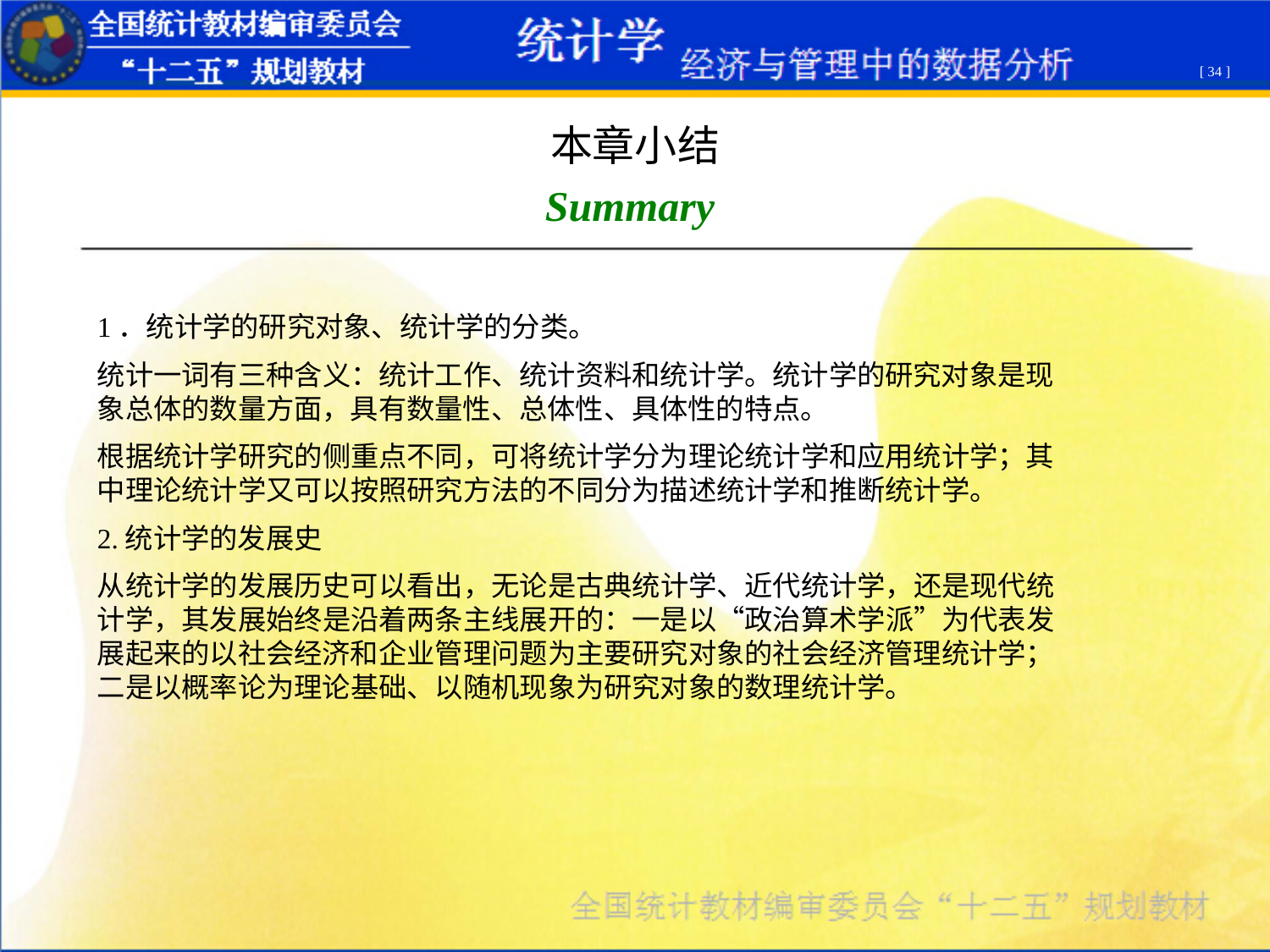

[ 34 ]
本章小结
Summary
1．统计学的研究对象、统计学的分类。
统计一词有三种含义：统计工作、统计资料和统计学。统计学的研究对象是现象总体的数量方面，具有数量性、总体性、具体性的特点。
根据统计学研究的侧重点不同，可将统计学分为理论统计学和应用统计学；其中理论统计学又可以按照研究方法的不同分为描述统计学和推断统计学。
2.统计学的发展史
从统计学的发展历史可以看出，无论是古典统计学、近代统计学，还是现代统计学，其发展始终是沿着两条主线展开的：一是以“政治算术学派”为代表发展起来的以社会经济和企业管理问题为主要研究对象的社会经济管理统计学；二是以概率论为理论基础、以随机现象为研究对象的数理统计学。